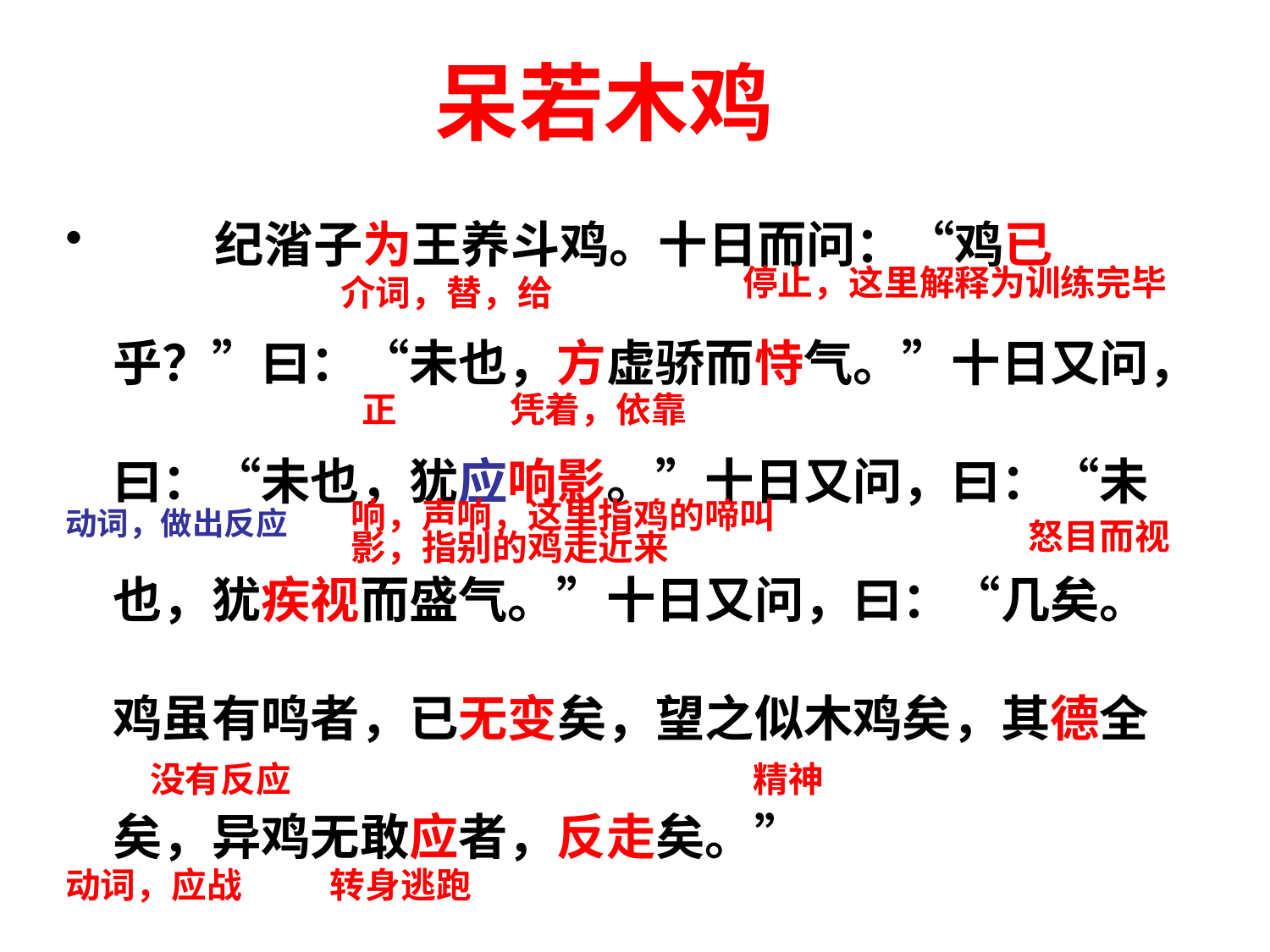

# 呆若木鸡
        纪渻子为王养斗鸡。十日而问：“鸡已乎？”曰：“未也，方虚骄而恃气。”十日又问，曰：“未也，犹应响影。”十日又问，曰：“未也，犹疾视而盛气。”十日又问，曰：“几矣。鸡虽有鸣者，已无变矣，望之似木鸡矣，其德全矣，异鸡无敢应者，反走矣。”
停止，这里解释为训练完毕
介词，替，给
正
凭着，依靠
动词，做出反应
响，声响，这里指鸡的啼叫
影，指别的鸡走近来
怒目而视

没有反应
精神
动词，应战
转身逃跑